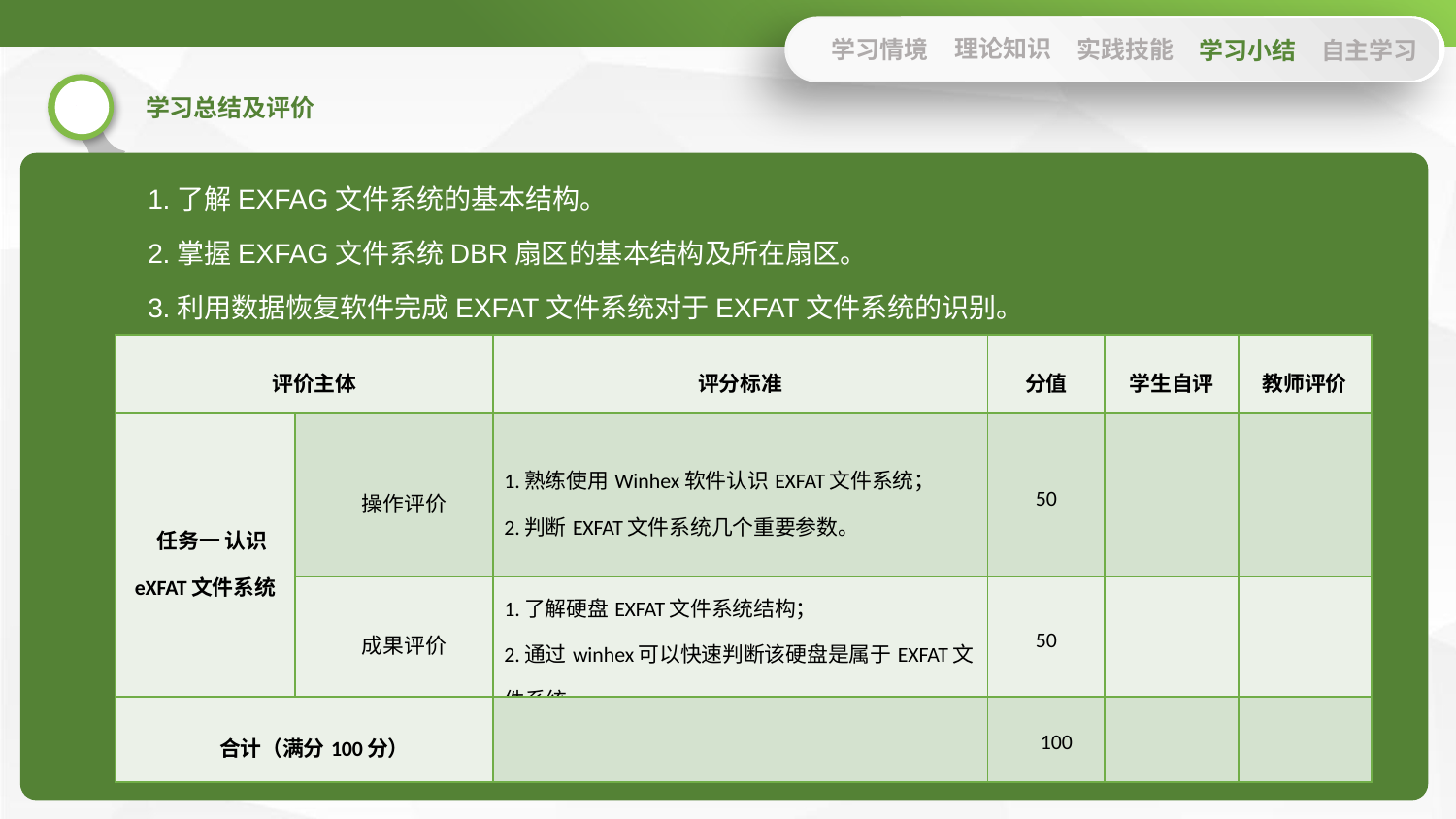

理论知识
学习情境
实践技能
学习小结
自主学习
1.了解EXFAG文件系统的基本结构。
2.掌握EXFAG文件系统DBR扇区的基本结构及所在扇区。
3.利用数据恢复软件完成EXFAT文件系统对于EXFAT文件系统的识别。
| 评价主体 |  | 评分标准 | 分值 | 学生自评 | 教师评价 |
| --- | --- | --- | --- | --- | --- |
| 任务一 认识eXFAT文件系统 | 操作评价 | 1.熟练使用Winhex软件认识EXFAT文件系统； 2.判断EXFAT文件系统几个重要参数。 | 50 |  |  |
|  | 成果评价 | 1.了解硬盘EXFAT文件系统结构； 2.通过winhex可以快速判断该硬盘是属于EXFAT文件系统。 | 50 |  |  |
| 合计（满分100分） |  |  | 100 |  |  |